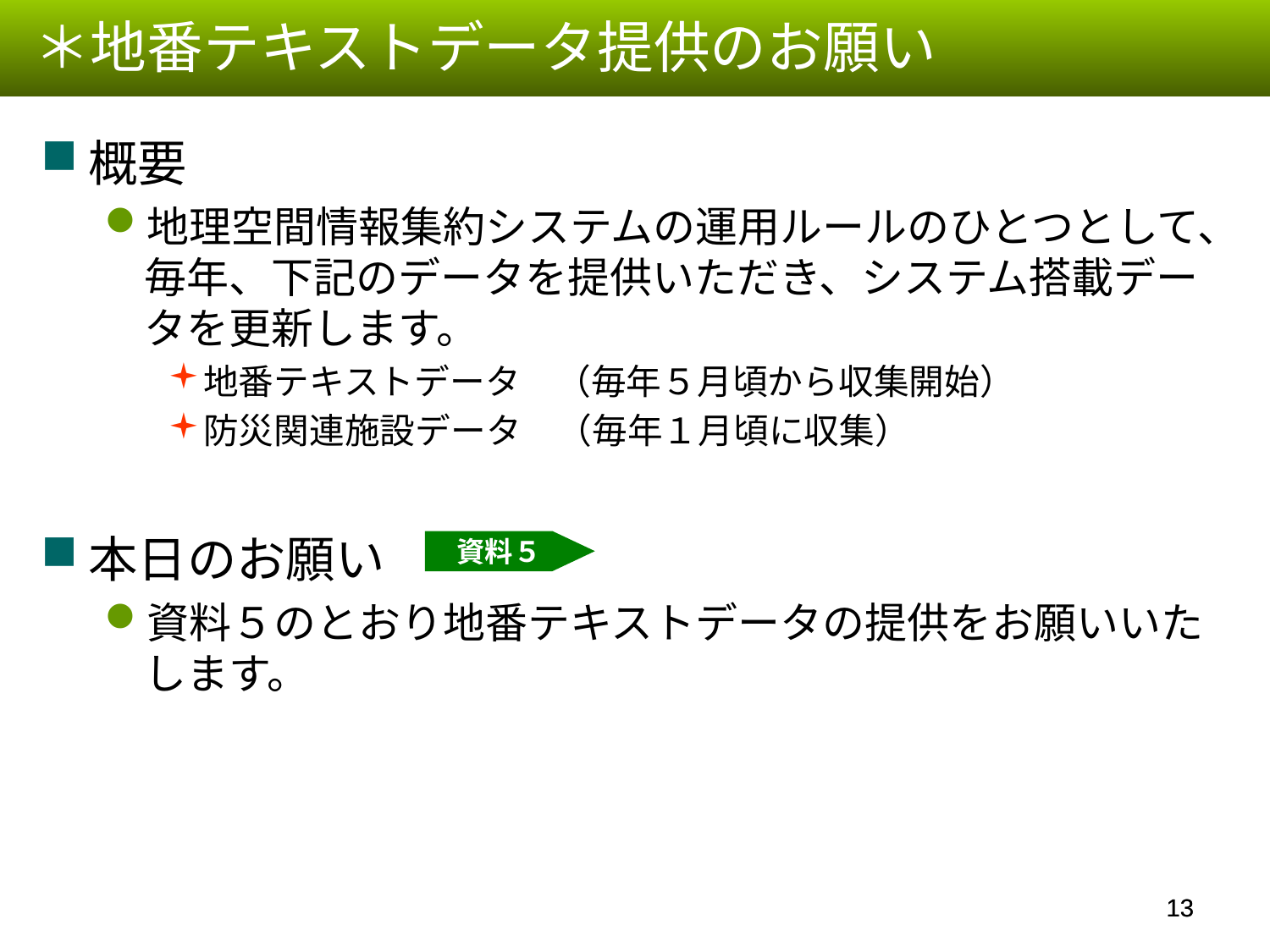

＊地番テキストデータ提供のお願い
概要
地理空間情報集約システムの運用ルールのひとつとして、毎年、下記のデータを提供いただき、システム搭載データを更新します。
地番テキストデータ　（毎年５月頃から収集開始）
防災関連施設データ　（毎年１月頃に収集）

本日のお願い
資料５のとおり地番テキストデータの提供をお願いいたします。

資料５
13
13